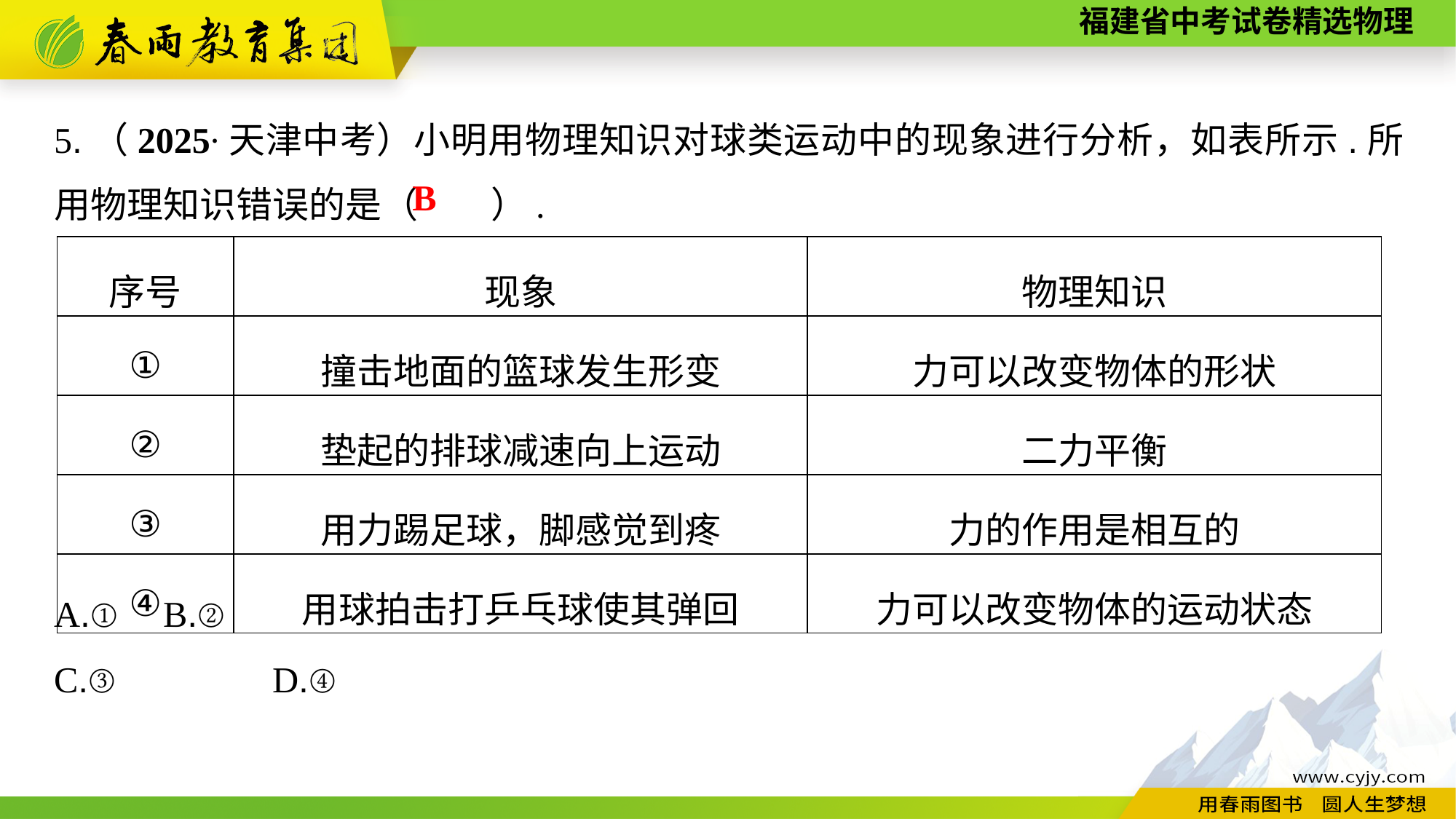

5.（2025∙天津中考）小明用物理知识对球类运动中的现象进行分析，如表所示.所用物理知识错误的是（　　）.

A.①	B.②
C.③　　	D.④
B
| 序号 | 现象 | 物理知识 |
| --- | --- | --- |
| ① | 撞击地面的篮球发生形变 | 力可以改变物体的形状 |
| ② | 垫起的排球减速向上运动 | 二力平衡 |
| ③ | 用力踢足球，脚感觉到疼 | 力的作用是相互的 |
| ④ | 用球拍击打乒乓球使其弹回 | 力可以改变物体的运动状态 |